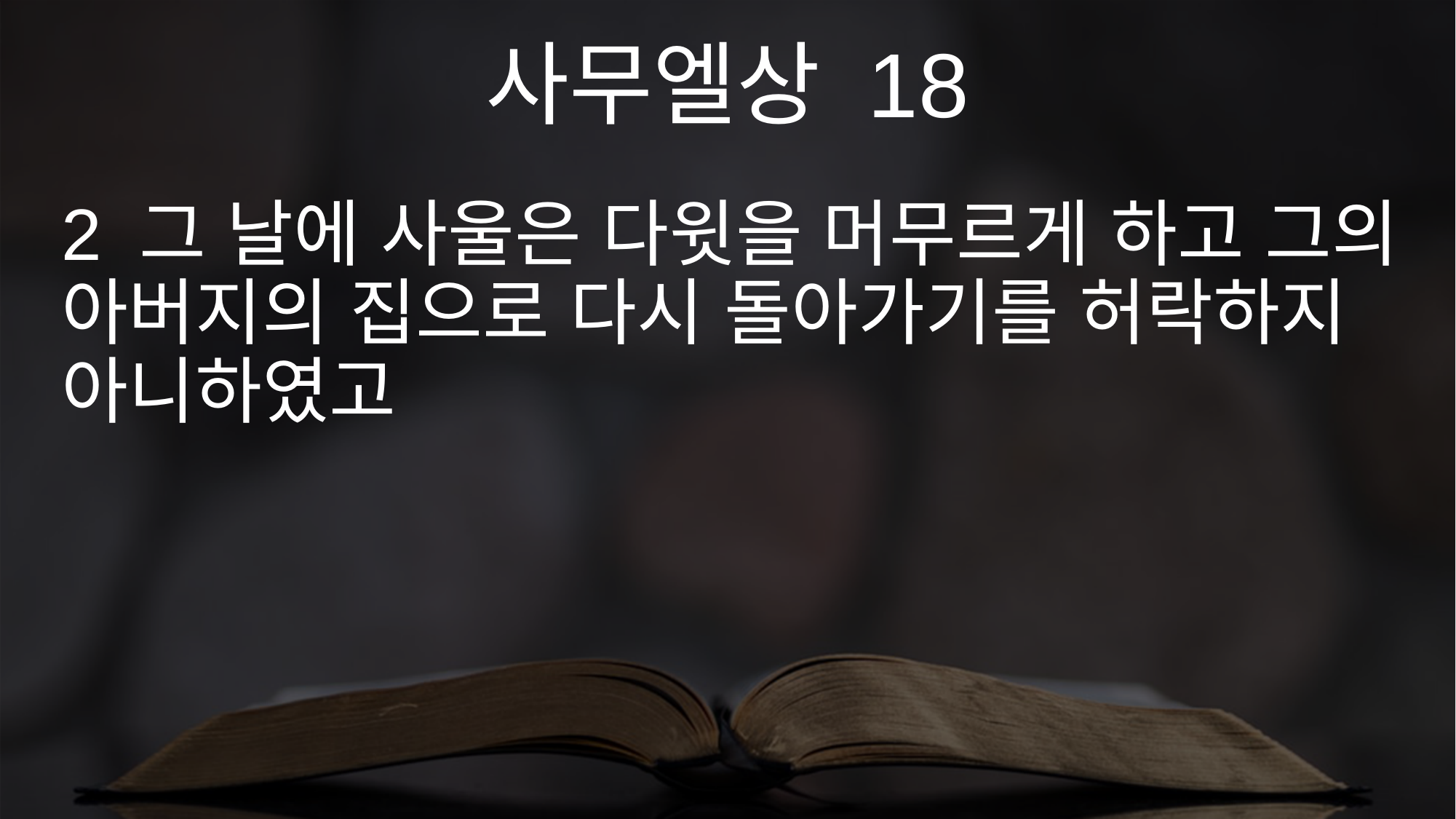

사무엘상 18
2 그 날에 사울은 다윗을 머무르게 하고 그의 아버지의 집으로 다시 돌아가기를 허락하지 아니하였고